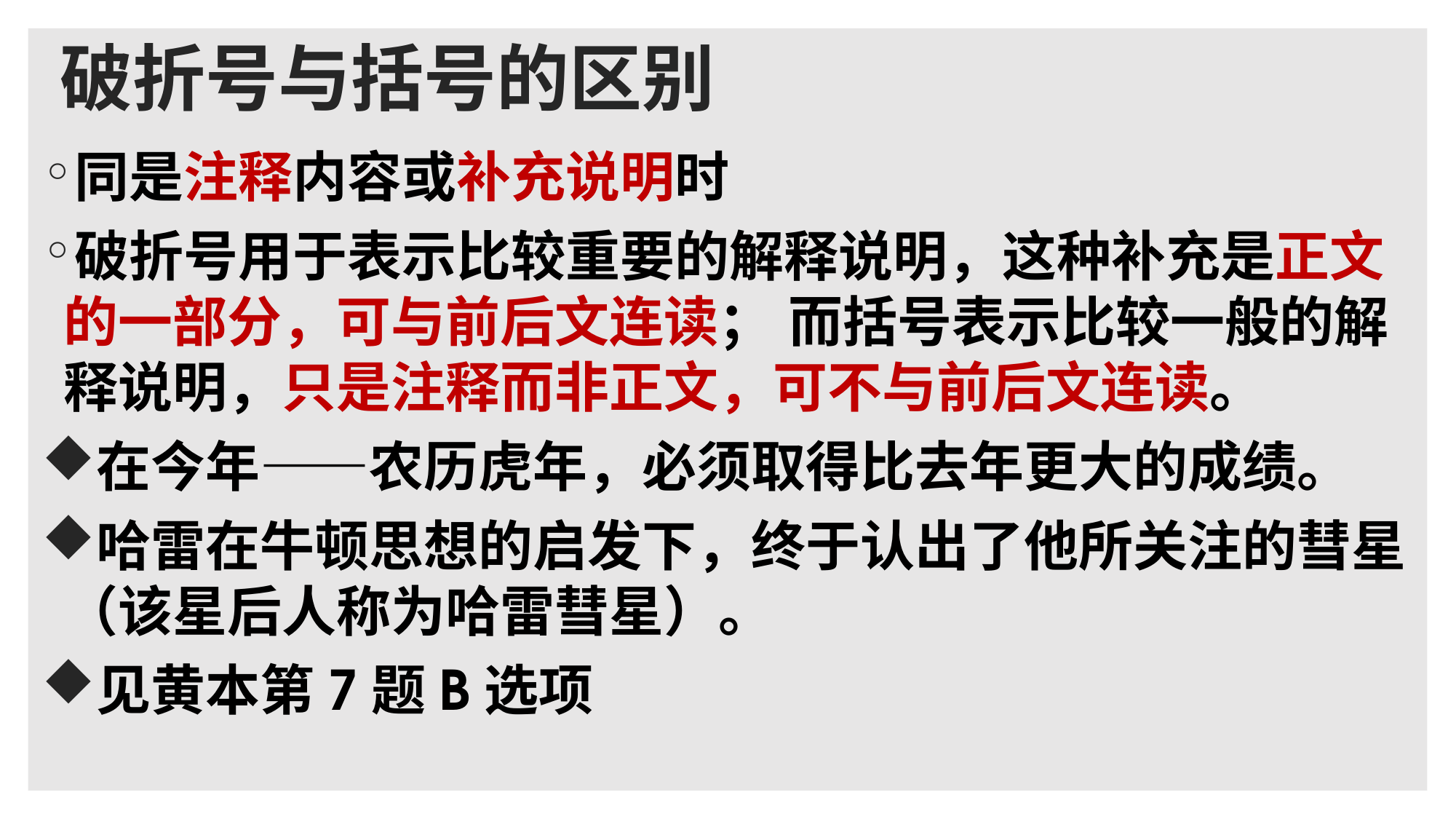

# 破折号与括号的区别
同是注释内容或补充说明时
破折号用于表示比较重要的解释说明，这种补充是正文的一部分，可与前后文连读； 而括号表示比较一般的解释说明，只是注释而非正文，可不与前后文连读。
在今年——农历虎年，必须取得比去年更大的成绩。
哈雷在牛顿思想的启发下，终于认出了他所关注的彗星（该星后人称为哈雷彗星）。
见黄本第7题B选项